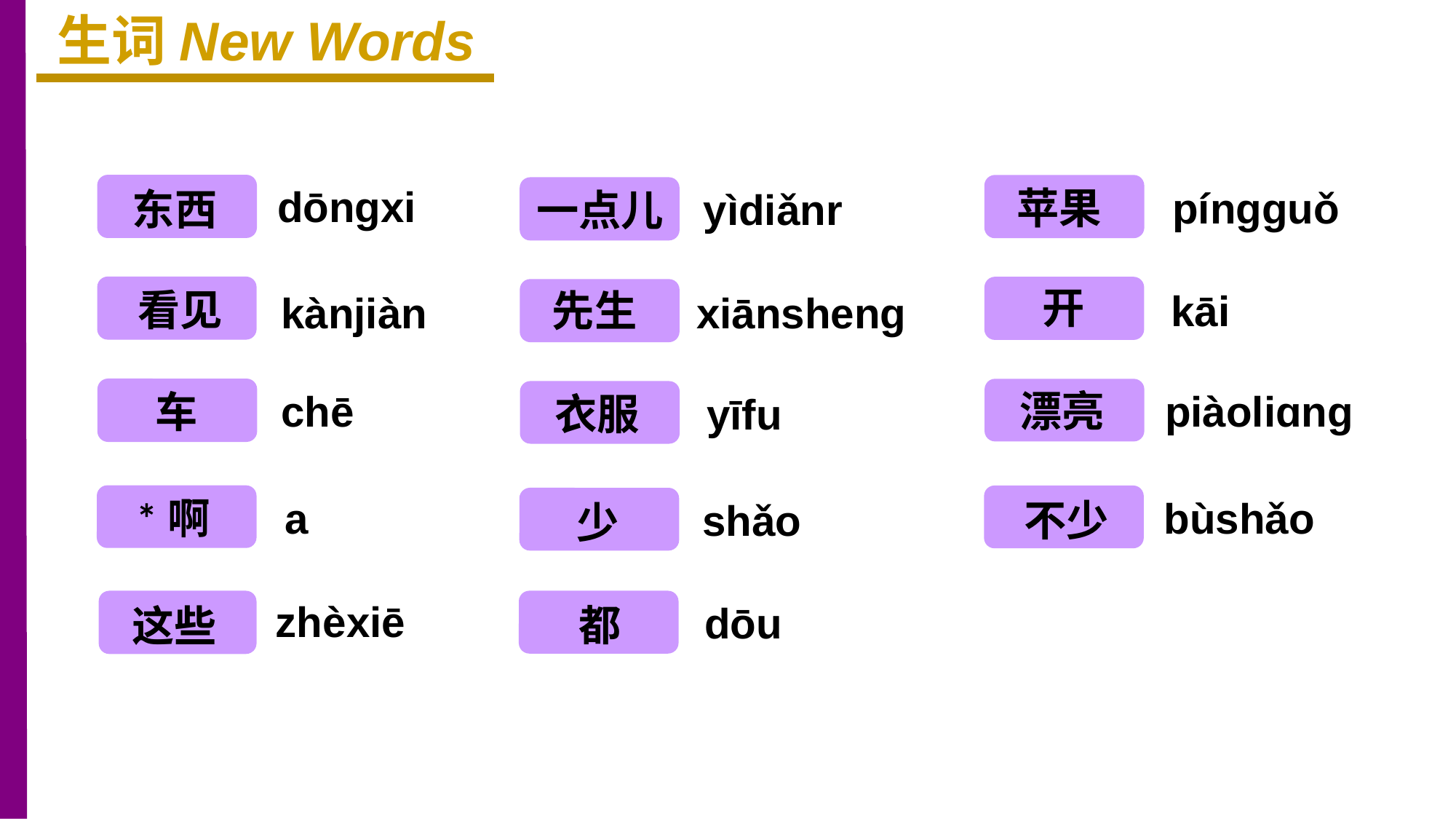

生词New Words

东西
dōnɡxi

苹果
pínɡɡuǒ

一点儿
yìdiǎnr
开

看见
先生

kāi
xiānshenɡ
kànjiàn

车

漂亮
chē
piàoliɑnɡ

衣服
yīfu

*啊

不少
a
bùshǎo

少
shǎo
zhèxiē

这些

都
dōu